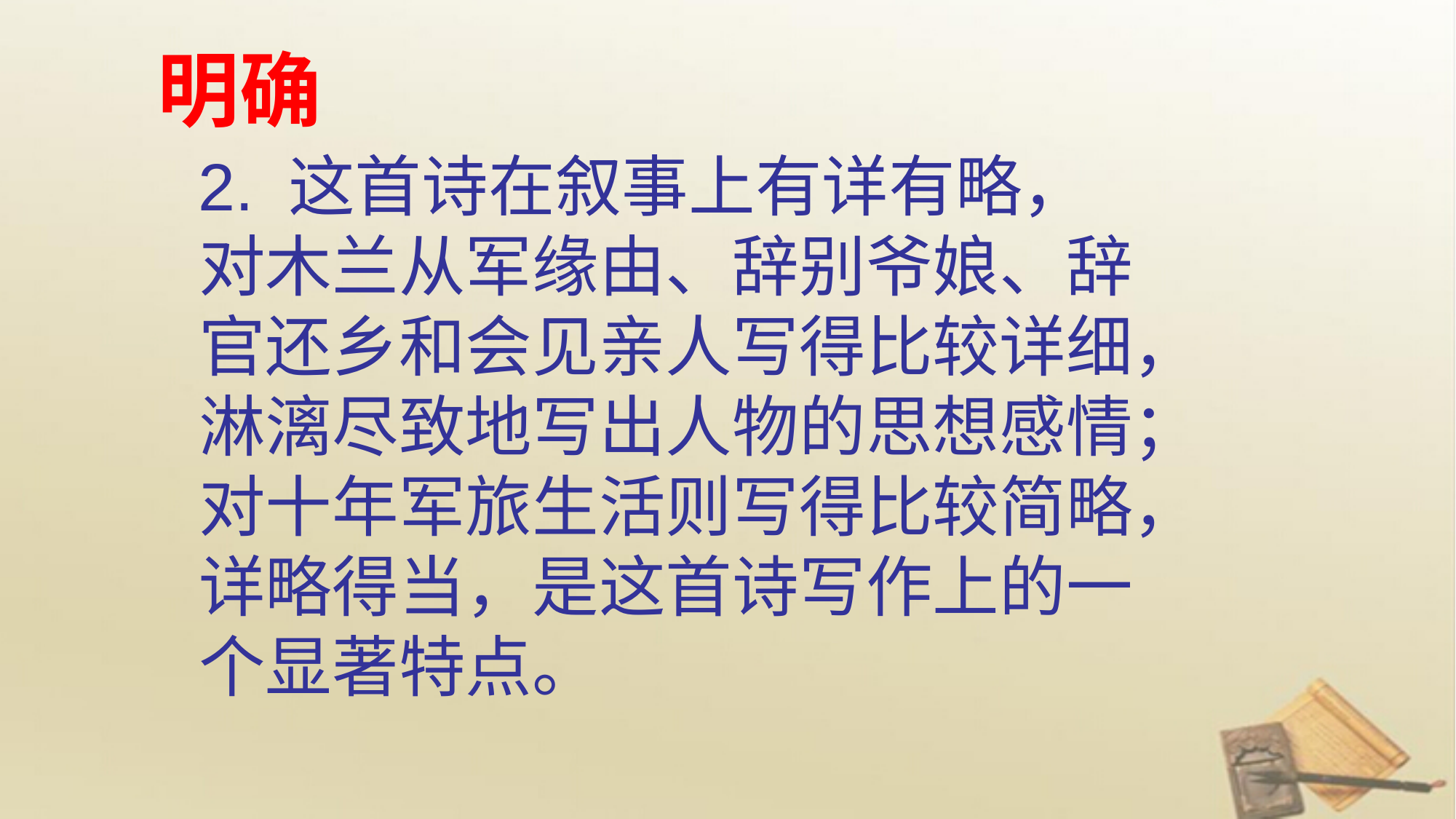

# 明确
   2. 这首诗在叙事上有详有略，对木兰从军缘由、辞别爷娘、辞官还乡和会见亲人写得比较详细，淋漓尽致地写出人物的思想感情；对十年军旅生活则写得比较简略，详略得当，是这首诗写作上的一个显著特点。